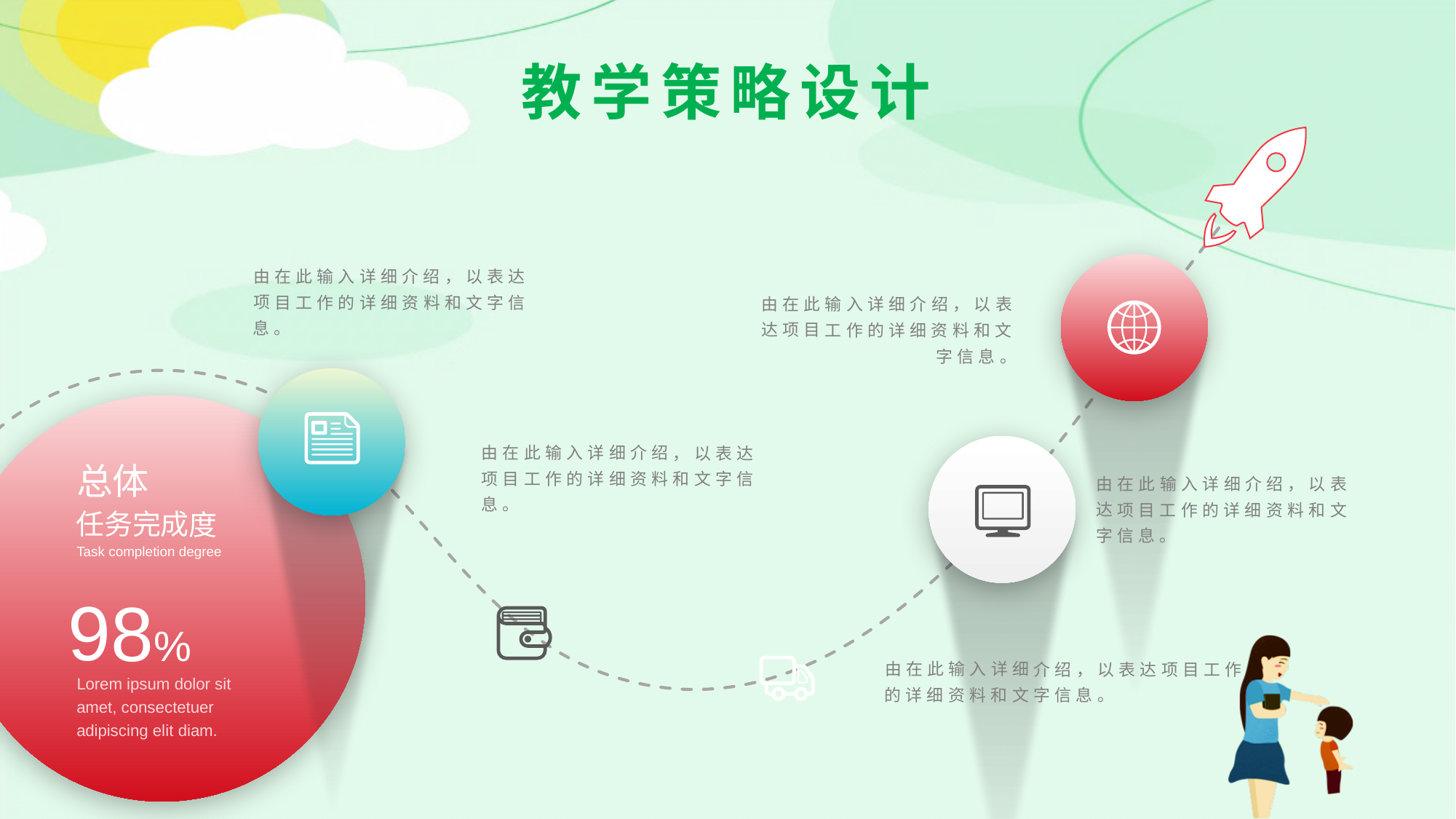

教学策略设计

由在此输入详细介绍，以表达项目工作的详细资料和文字信息。
由在此输入详细介绍，以表达项目工作的详细资料和文字信息。

由在此输入详细介绍，以表达项目工作的详细资料和文字信息。

总体
任务完成度
由在此输入详细介绍，以表达项目工作的详细资料和文字信息。

Task completion degree
98%

由在此输入详细介绍，以表达项目工作的详细资料和文字信息。

Lorem ipsum dolor sit amet, consectetuer adipiscing elit diam.